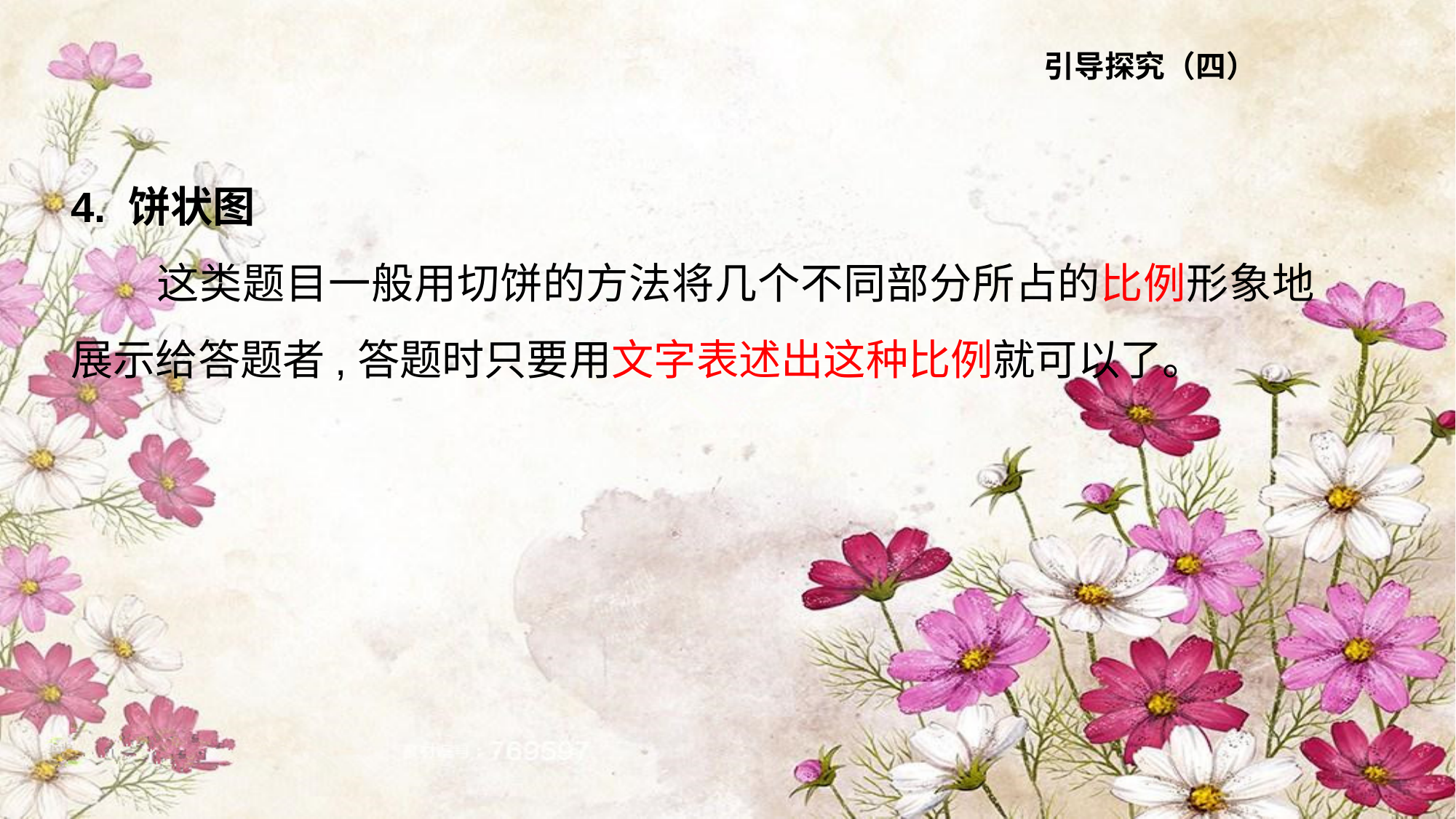

引导探究（四）
4. 饼状图
　　这类题目一般用切饼的方法将几个不同部分所占的比例形象地展示给答题者,答题时只要用文字表述出这种比例就可以了。